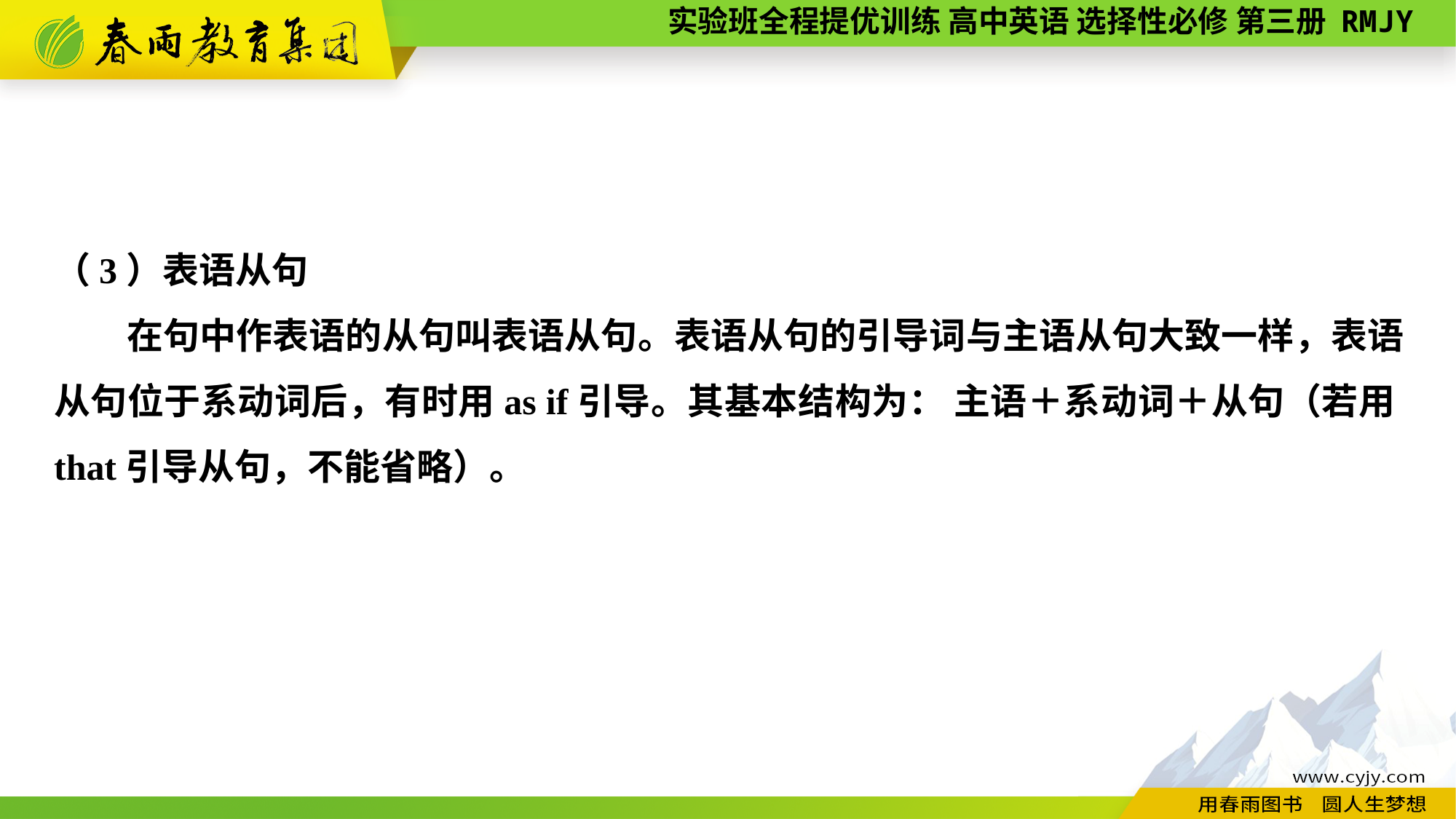

（3）表语从句
　　在句中作表语的从句叫表语从句。表语从句的引导词与主语从句大致一样，表语从句位于系动词后，有时用as if引导。其基本结构为： 主语＋系动词＋从句（若用that引导从句，不能省略）。